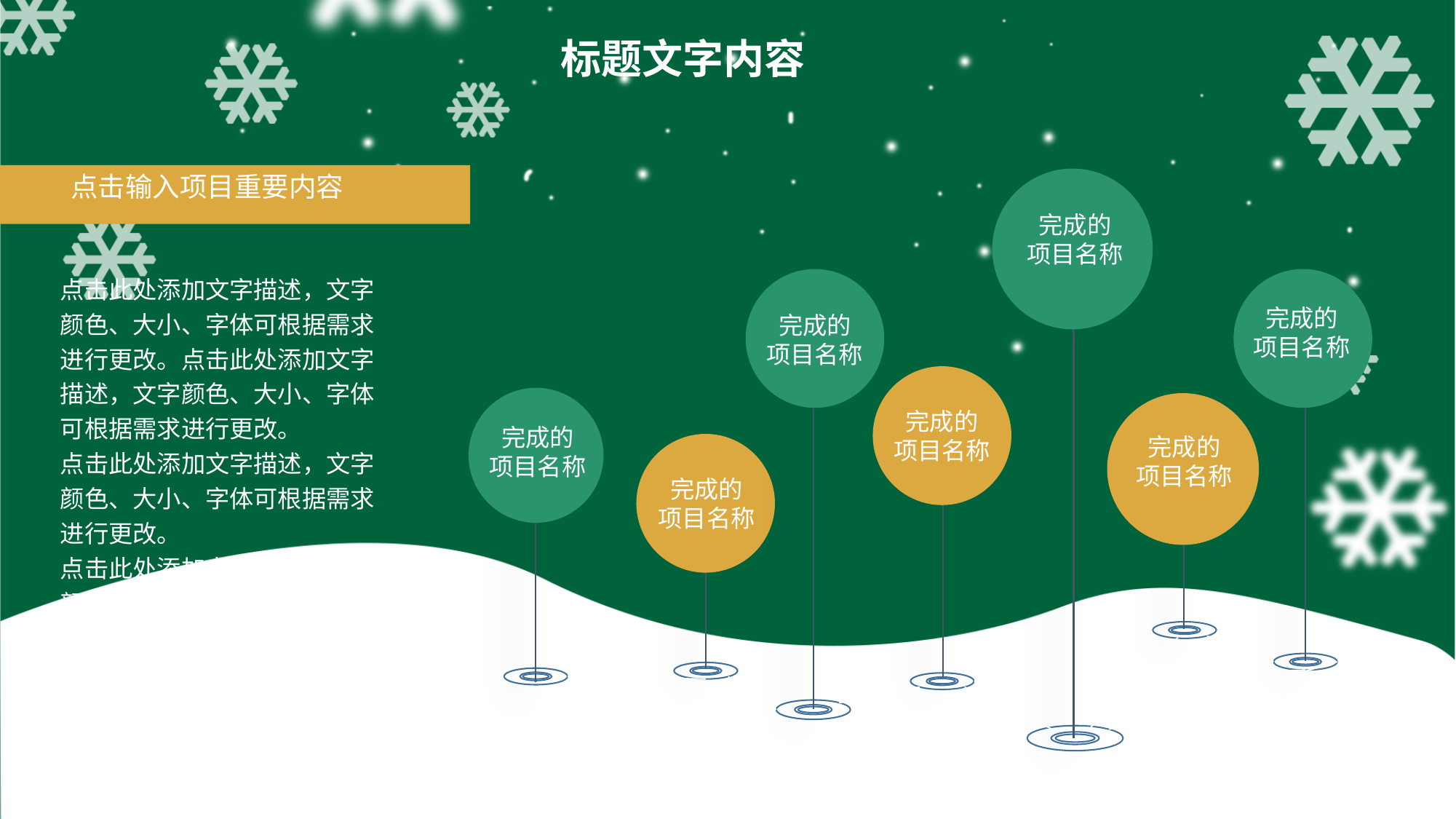

标题文字内容
点击输入项目重要内容

完成的
项目名称
点击此处添加文字描述，文字颜色、大小、字体可根据需求进行更改。点击此处添加文字描述，文字颜色、大小、字体可根据需求进行更改。
点击此处添加文字描述，文字颜色、大小、字体可根据需求进行更改。
点击此处添加文字描述，文字颜色、大小、字体可根据需求进行更改。

完成的
项目名称
完成的
项目名称

完成的
项目名称
完成的
项目名称
完成的
项目名称

完成的
项目名称